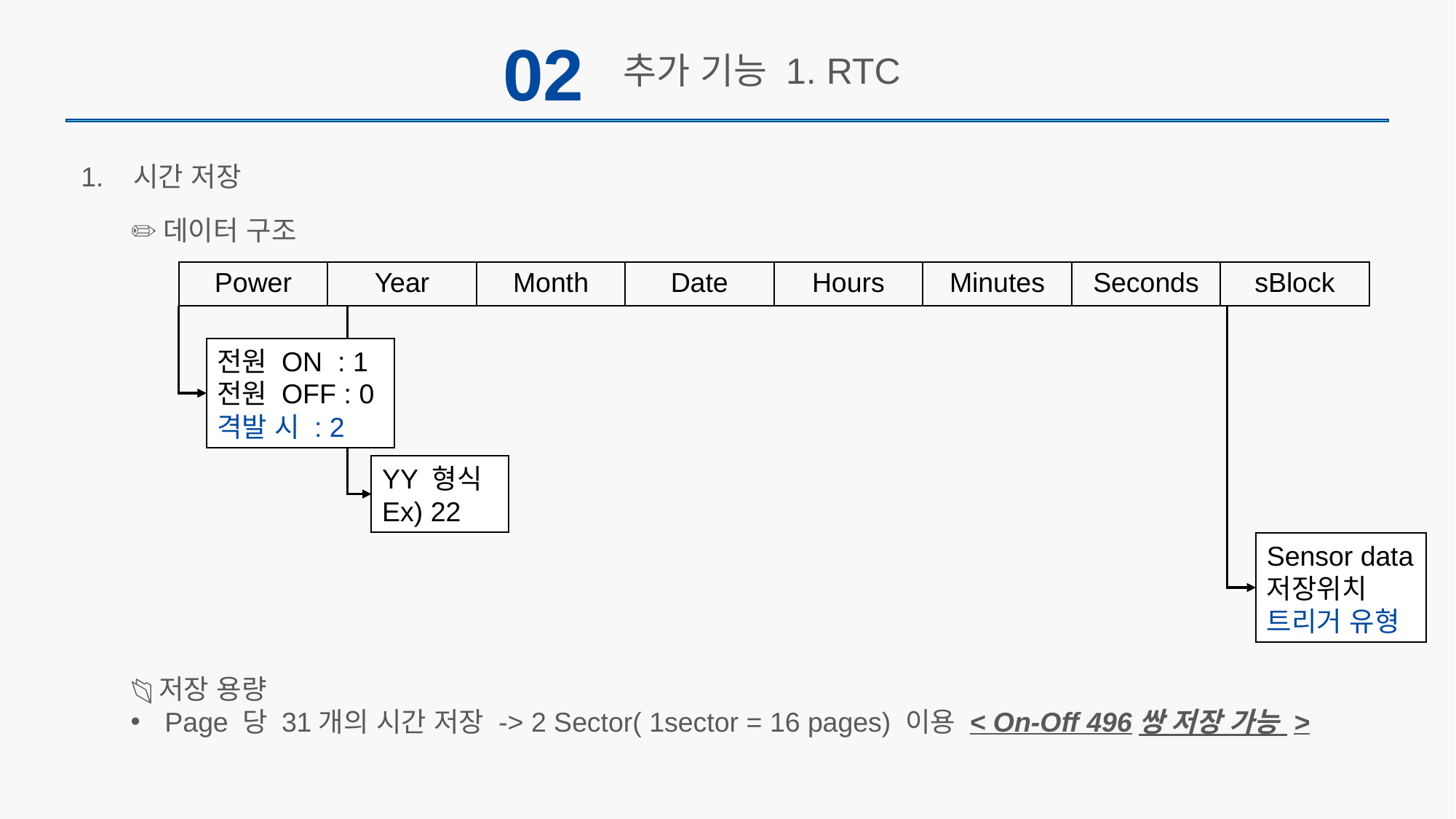

02
추가 기능 1. RTC

1.   시간 저장
✏️데이터 구조

📂저장 용량
Page 당 31개의 시간 저장 -> 2 Sector( 1sector = 16 pages) 이용 < On-Off 496쌍 저장 가능 >

| Power | Year | Month | Date | Hours | Minutes | Seconds | sBlock |
| --- | --- | --- | --- | --- | --- | --- | --- |
전원 ON  : 1
전원 OFF : 0
격발 시 : 2
YY 형식
Ex) 22
Sensor data
저장위치
트리거 유형